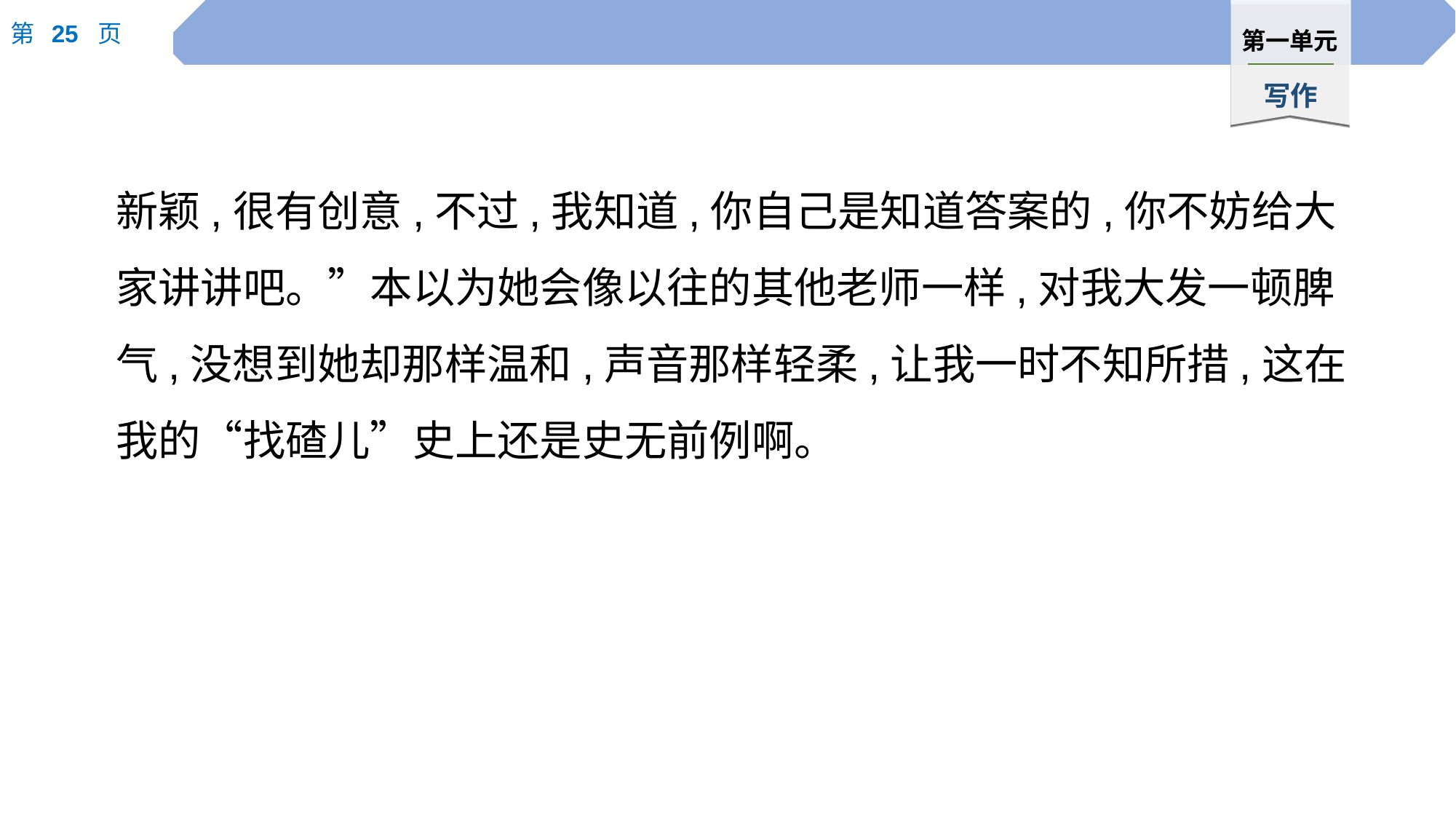

新颖,很有创意,不过,我知道,你自己是知道答案的,你不妨给大家讲讲吧。”本以为她会像以往的其他老师一样,对我大发一顿脾气,没想到她却那样温和,声音那样轻柔,让我一时不知所措,这在我的“找碴儿”史上还是史无前例啊。